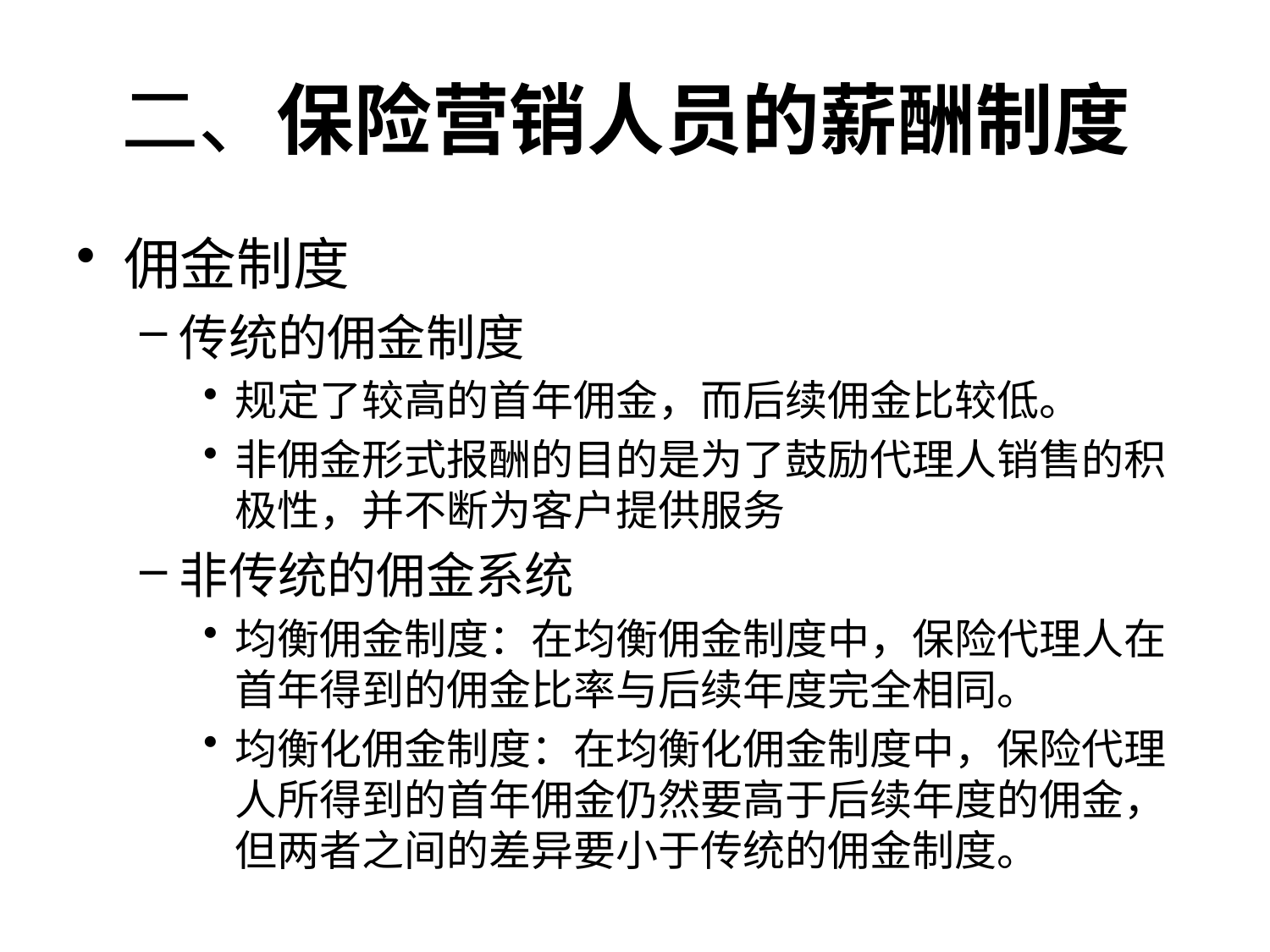

# 二、保险营销人员的薪酬制度
佣金制度
传统的佣金制度
规定了较高的首年佣金，而后续佣金比较低。
非佣金形式报酬的目的是为了鼓励代理人销售的积极性，并不断为客户提供服务
非传统的佣金系统
均衡佣金制度：在均衡佣金制度中，保险代理人在首年得到的佣金比率与后续年度完全相同。
均衡化佣金制度：在均衡化佣金制度中，保险代理人所得到的首年佣金仍然要高于后续年度的佣金，但两者之间的差异要小于传统的佣金制度。